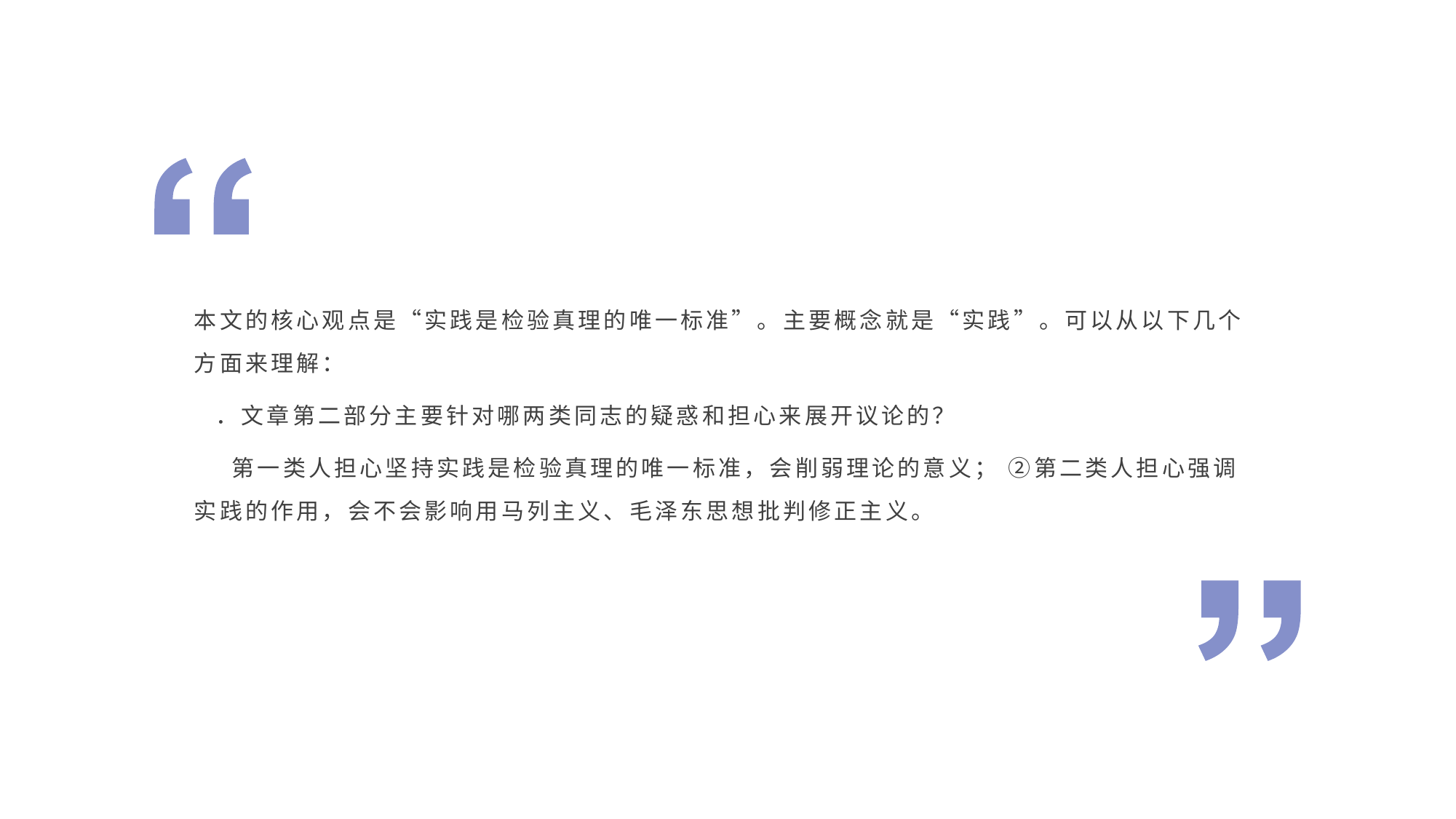

本文的核心观点是“实践是检验真理的唯一标准”。主要概念就是“实践”。可以从以下几个方面来理解：
  ．文章第二部分主要针对哪两类同志的疑惑和担心来展开议论的？
    第一类人担心坚持实践是检验真理的唯一标准，会削弱理论的意义； ②第二类人担心强调实践的作用，会不会影响用马列主义、毛泽东思想批判修正主义。